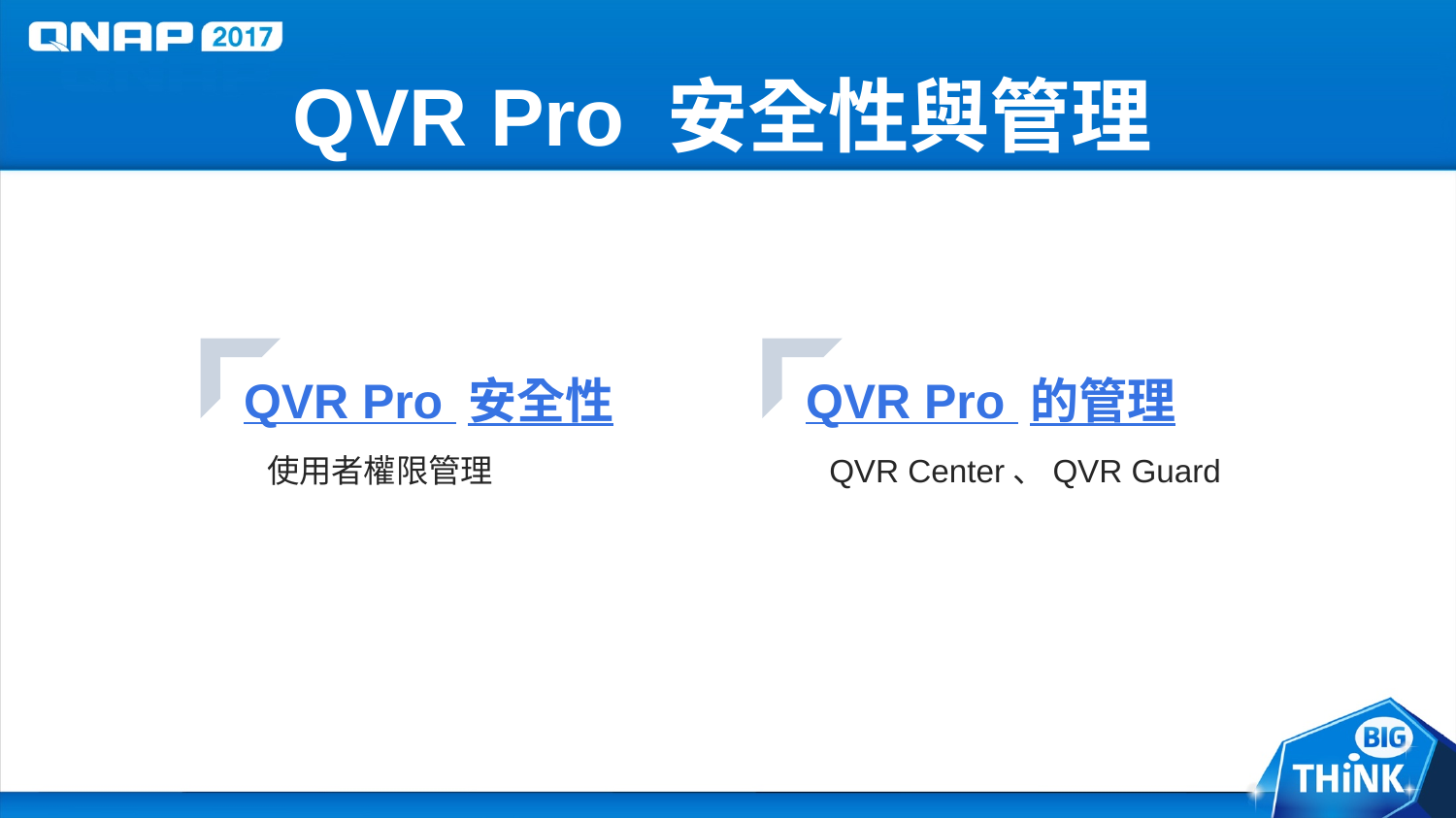

# QVR Pro 安全性與管理

QVR Pro 安全性
使用者權限管理

QVR Pro 的管理
QVR Center、QVR Guard